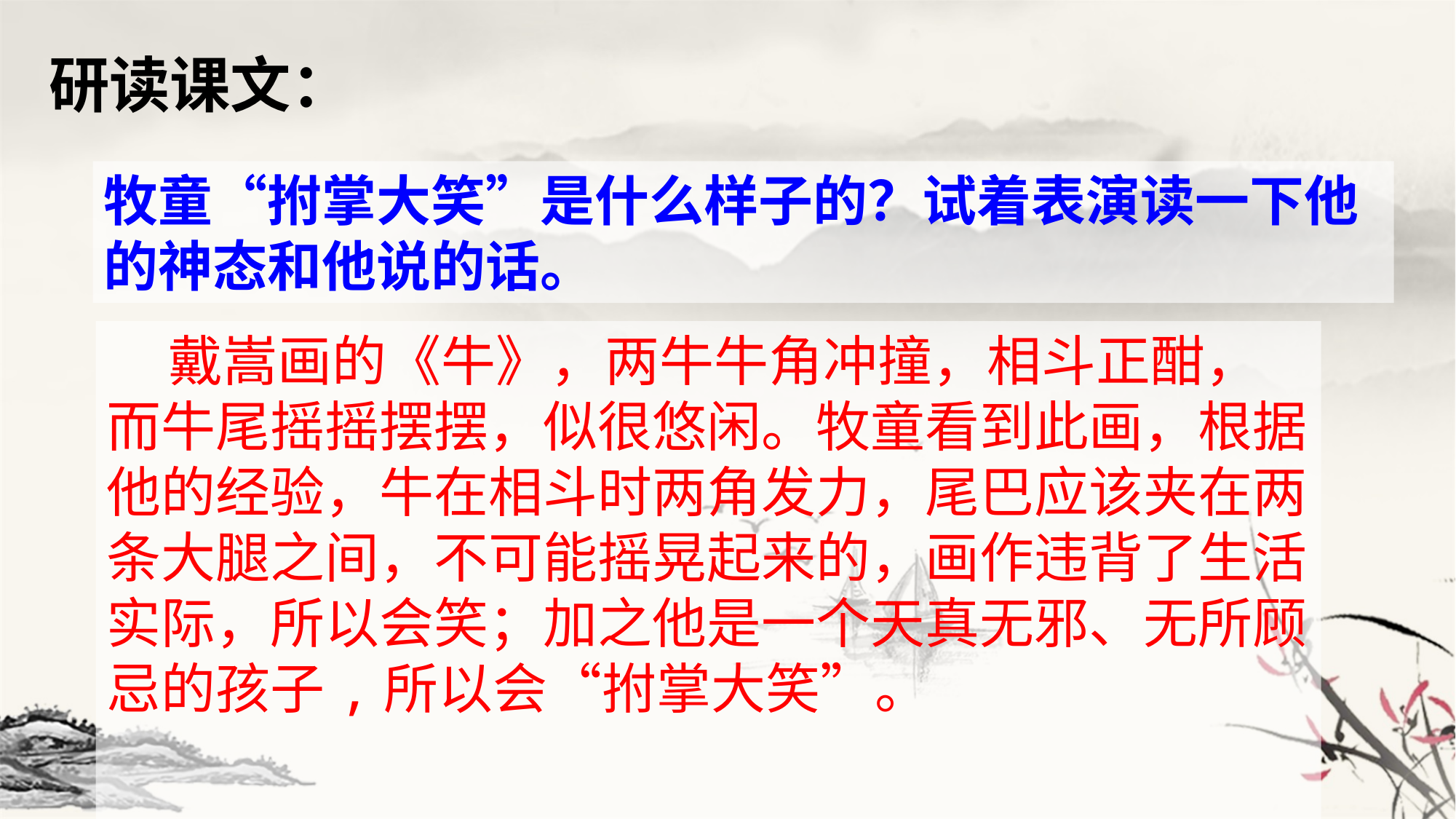

研读课文：
牧童“拊掌大笑”是什么样子的？试着表演读一下他的神态和他说的话。
    戴嵩画的《牛》，两牛牛角冲撞，相斗正酣，而牛尾摇摇摆摆，似很悠闲。牧童看到此画，根据他的经验，牛在相斗时两角发力，尾巴应该夹在两条大腿之间，不可能摇晃起来的，画作违背了生活实际，所以会笑；加之他是一个天真无邪、无所顾忌的孩子,所以会“拊掌大笑”。